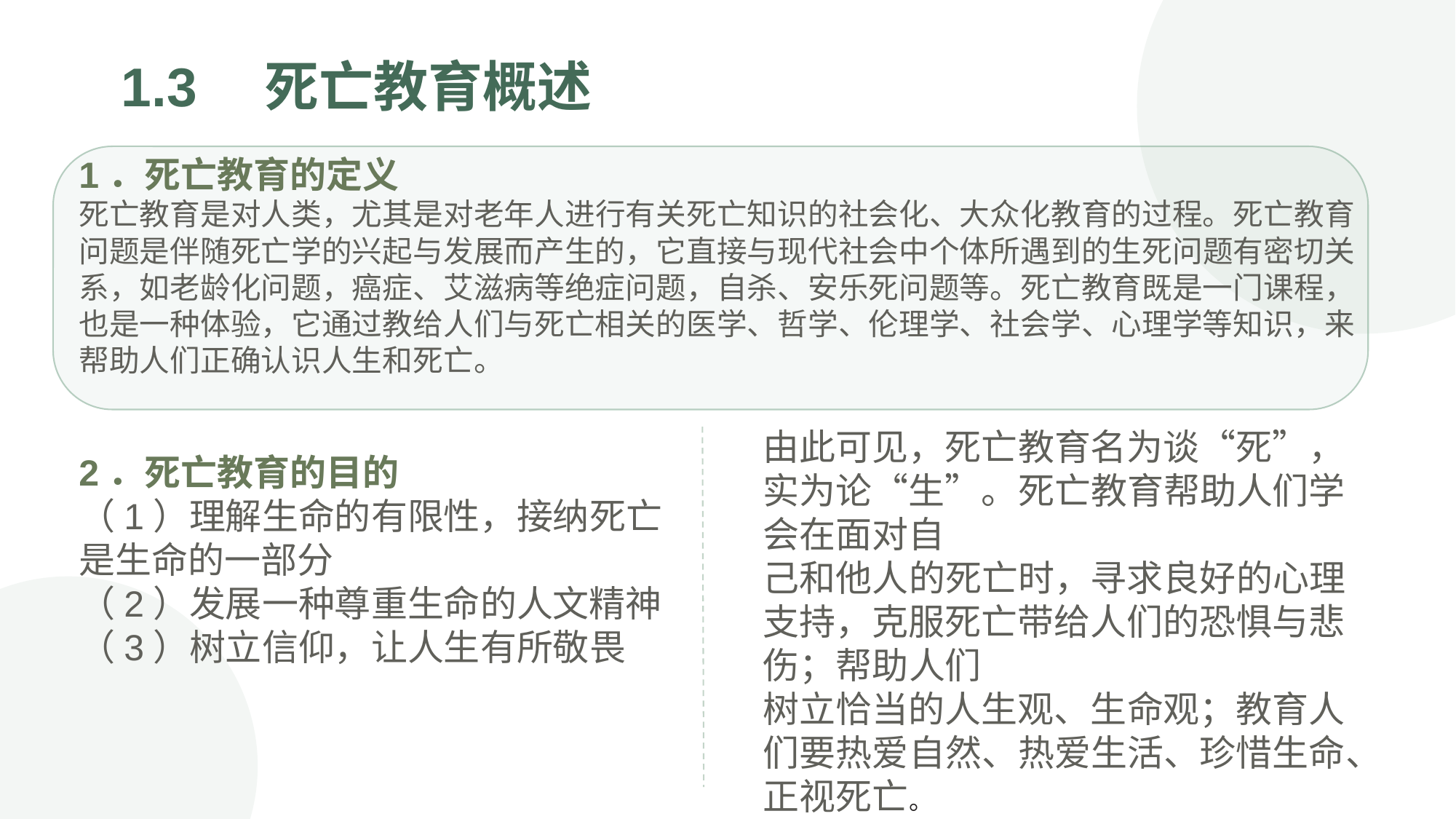

1.3　死亡教育概述

1．死亡教育的定义
死亡教育是对人类，尤其是对老年人进行有关死亡知识的社会化、大众化教育的过程。死亡教育问题是伴随死亡学的兴起与发展而产生的，它直接与现代社会中个体所遇到的生死问题有密切关系，如老龄化问题，癌症、艾滋病等绝症问题，自杀、安乐死问题等。死亡教育既是一门课程，也是一种体验，它通过教给人们与死亡相关的医学、哲学、伦理学、社会学、心理学等知识，来帮助人们正确认识人生和死亡。
由此可见，死亡教育名为谈“死”，实为论“生”。死亡教育帮助人们学会在面对自
己和他人的死亡时，寻求良好的心理支持，克服死亡带给人们的恐惧与悲伤；帮助人们
树立恰当的人生观、生命观；教育人们要热爱自然、热爱生活、珍惜生命、正视死亡。
2．死亡教育的目的
（1）理解生命的有限性，接纳死亡是生命的一部分
（2）发展一种尊重生命的人文精神
（3）树立信仰，让人生有所敬畏